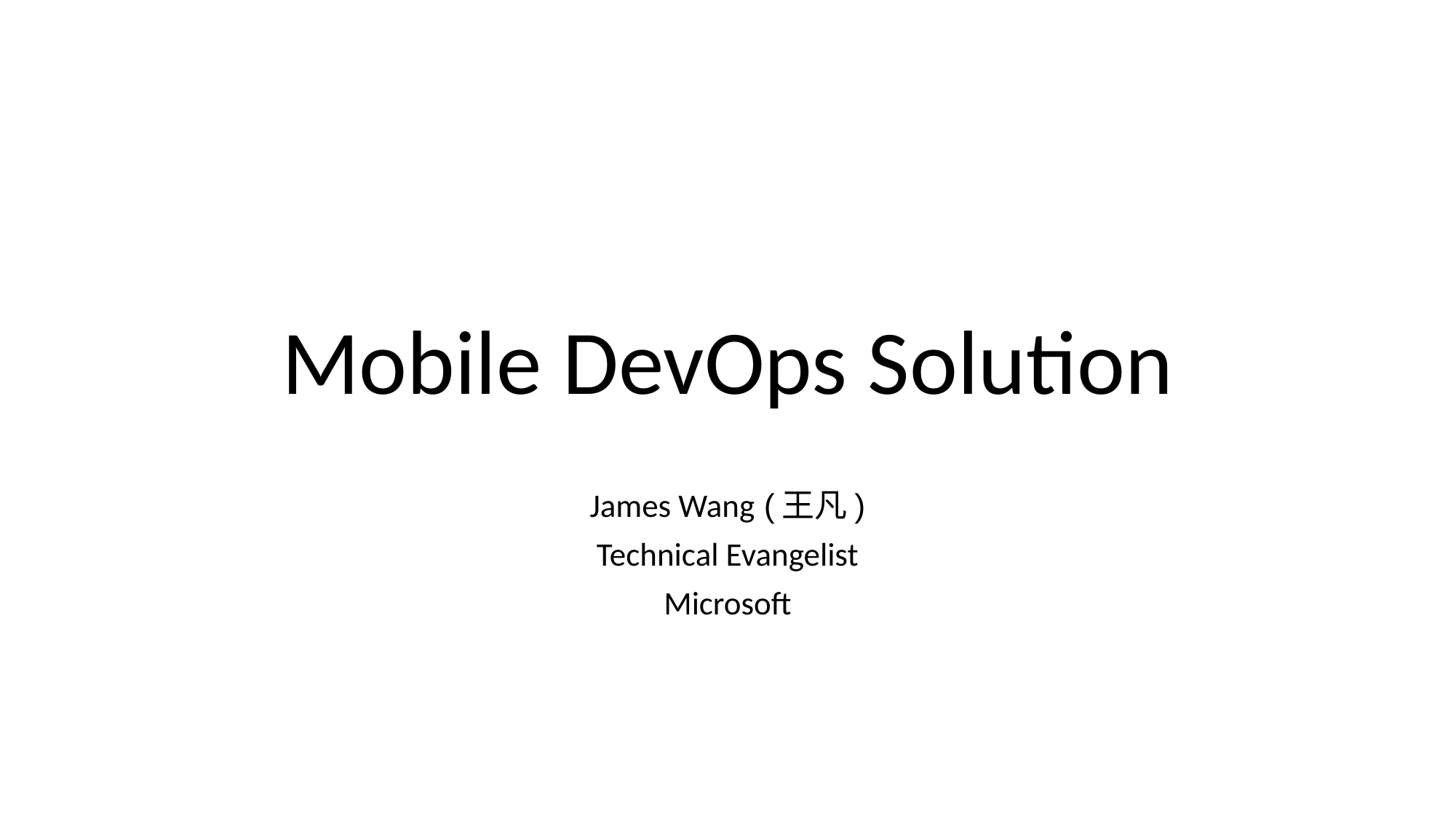

# Mobile DevOps Solution

James Wang (王凡)
Technical Evangelist
Microsoft